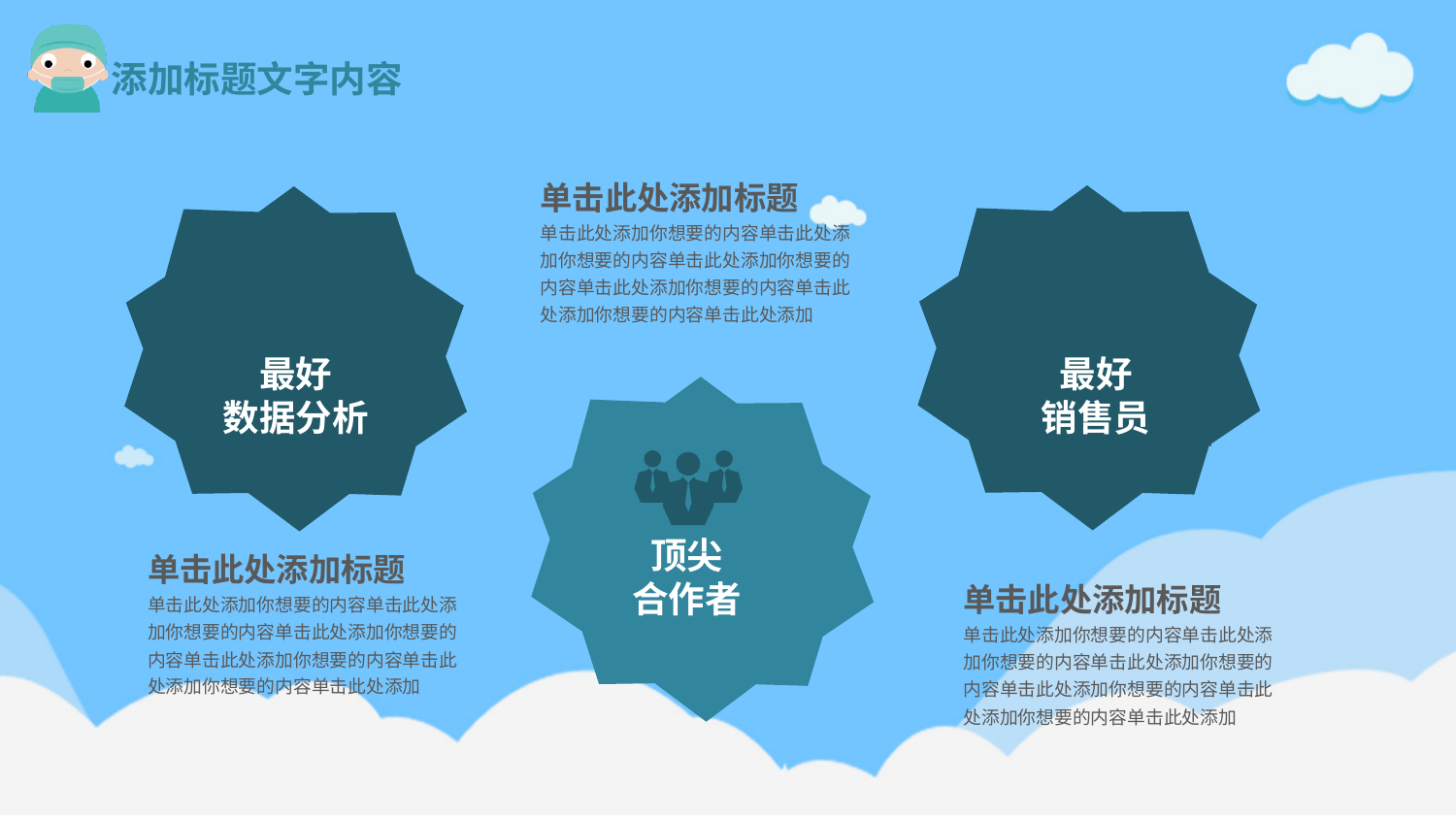

单击此处添加标题
单击此处添加你想要的内容单击此处添加你想要的内容单击此处添加你想要的内容单击此处添加你想要的内容单击此处添加你想要的内容单击此处添加

最好
销售员

最好
数据分析

顶尖
合作者
单击此处添加标题
单击此处添加你想要的内容单击此处添加你想要的内容单击此处添加你想要的内容单击此处添加你想要的内容单击此处添加你想要的内容单击此处添加
单击此处添加标题
单击此处添加你想要的内容单击此处添加你想要的内容单击此处添加你想要的内容单击此处添加你想要的内容单击此处添加你想要的内容单击此处添加